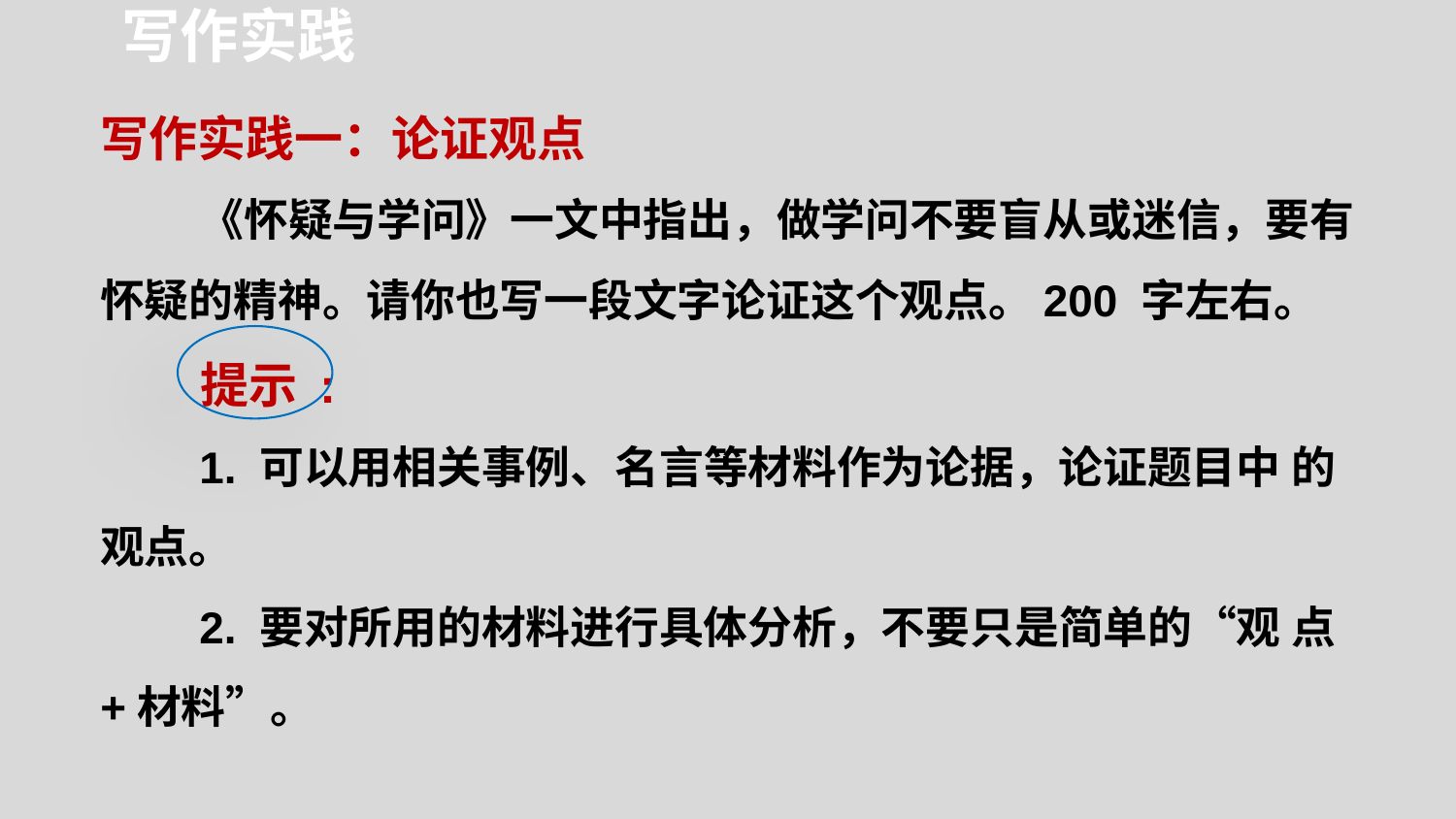

写作实践
写作实践一：论证观点
《怀疑与学问》一文中指出，做学问不要盲从或迷信，要有怀疑的精神。请你也写一段文字论证这个观点。200 字左右。
提示 :
1. 可以用相关事例、名言等材料作为论据，论证题目中 的观点。
2. 要对所用的材料进行具体分析，不要只是简单的“观 点+材料”。